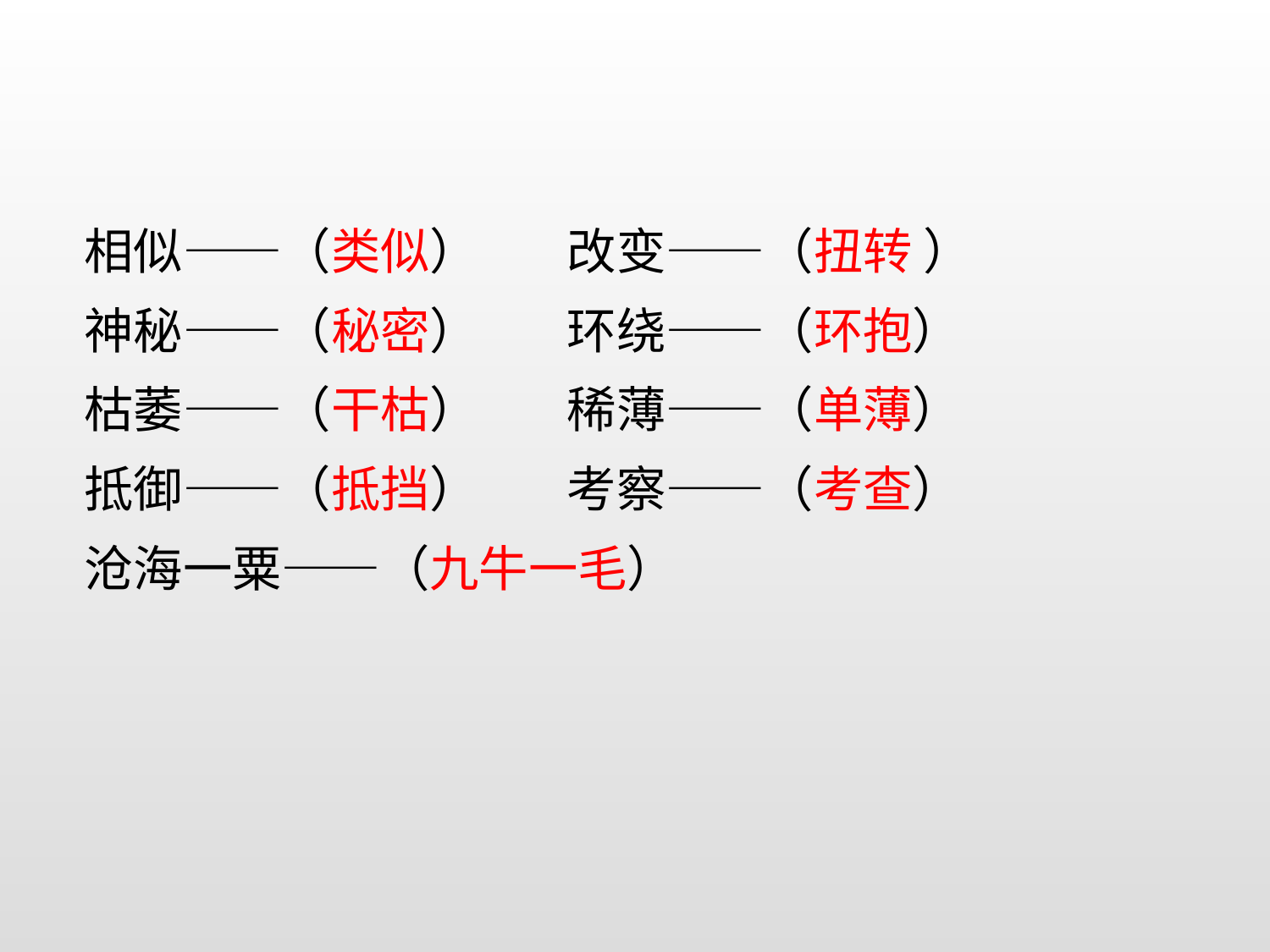

相似——（类似）        改变——（扭转 ）
神秘——（秘密）        环绕——（环抱）
枯萎——（干枯）        稀薄——（单薄）
抵御——（抵挡）        考察——（考查）
沧海一粟——（九牛一毛）